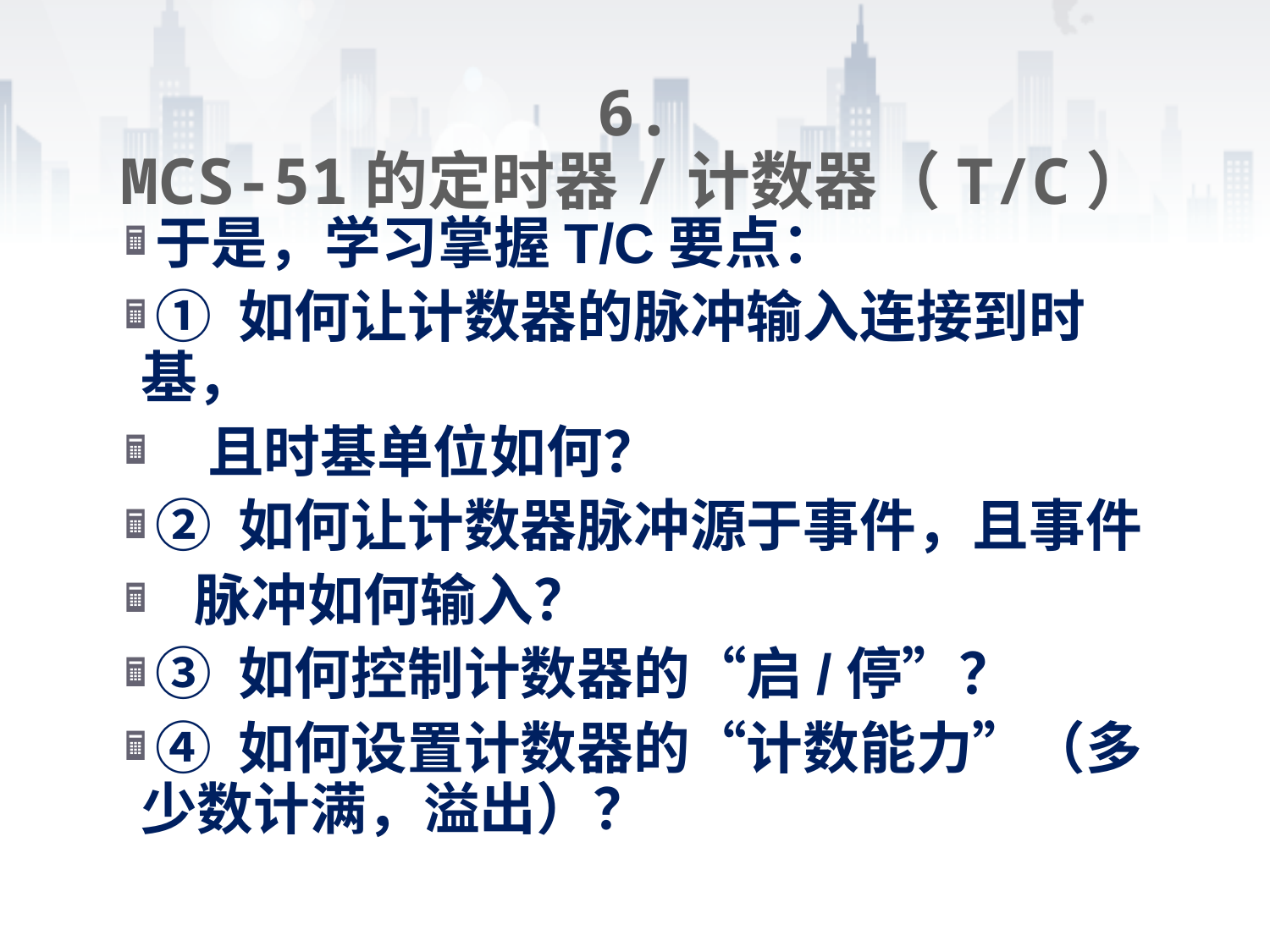

# 6. MCS-51的定时器/计数器（T/C）
于是，学习掌握T/C要点：
① 如何让计数器的脉冲输入连接到时基，
   且时基单位如何？
② 如何让计数器脉冲源于事件，且事件
  脉冲如何输入？
③ 如何控制计数器的“启/停”？
④ 如何设置计数器的“计数能力”（多少数计满，溢出）？